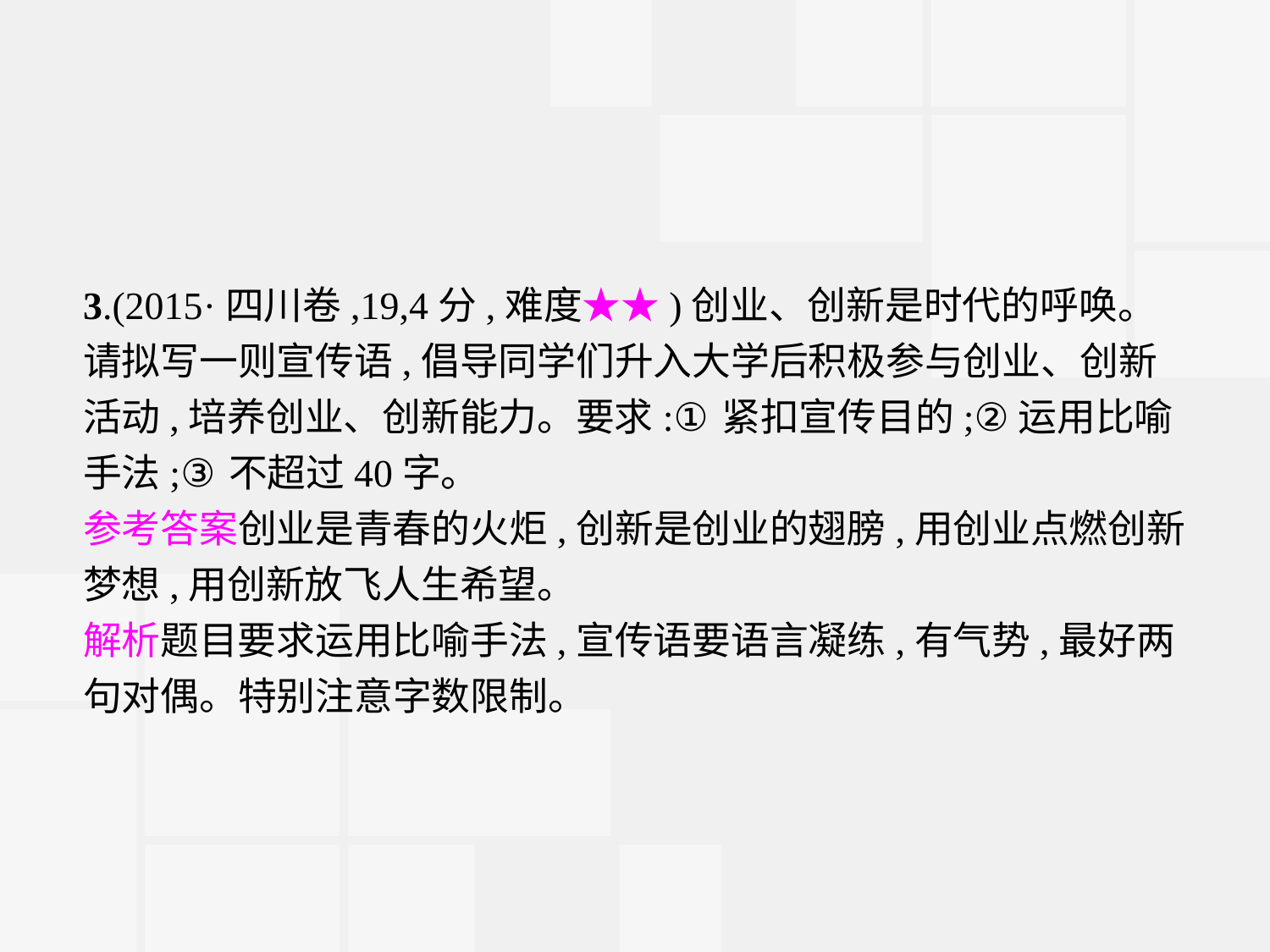

3.(2015·四川卷,19,4分,难度★★)创业、创新是时代的呼唤。请拟写一则宣传语,倡导同学们升入大学后积极参与创业、创新活动,培养创业、创新能力。要求:①紧扣宣传目的;②运用比喻手法;③不超过40字。
参考答案创业是青春的火炬,创新是创业的翅膀,用创业点燃创新梦想,用创新放飞人生希望。
解析题目要求运用比喻手法,宣传语要语言凝练,有气势,最好两句对偶。特别注意字数限制。